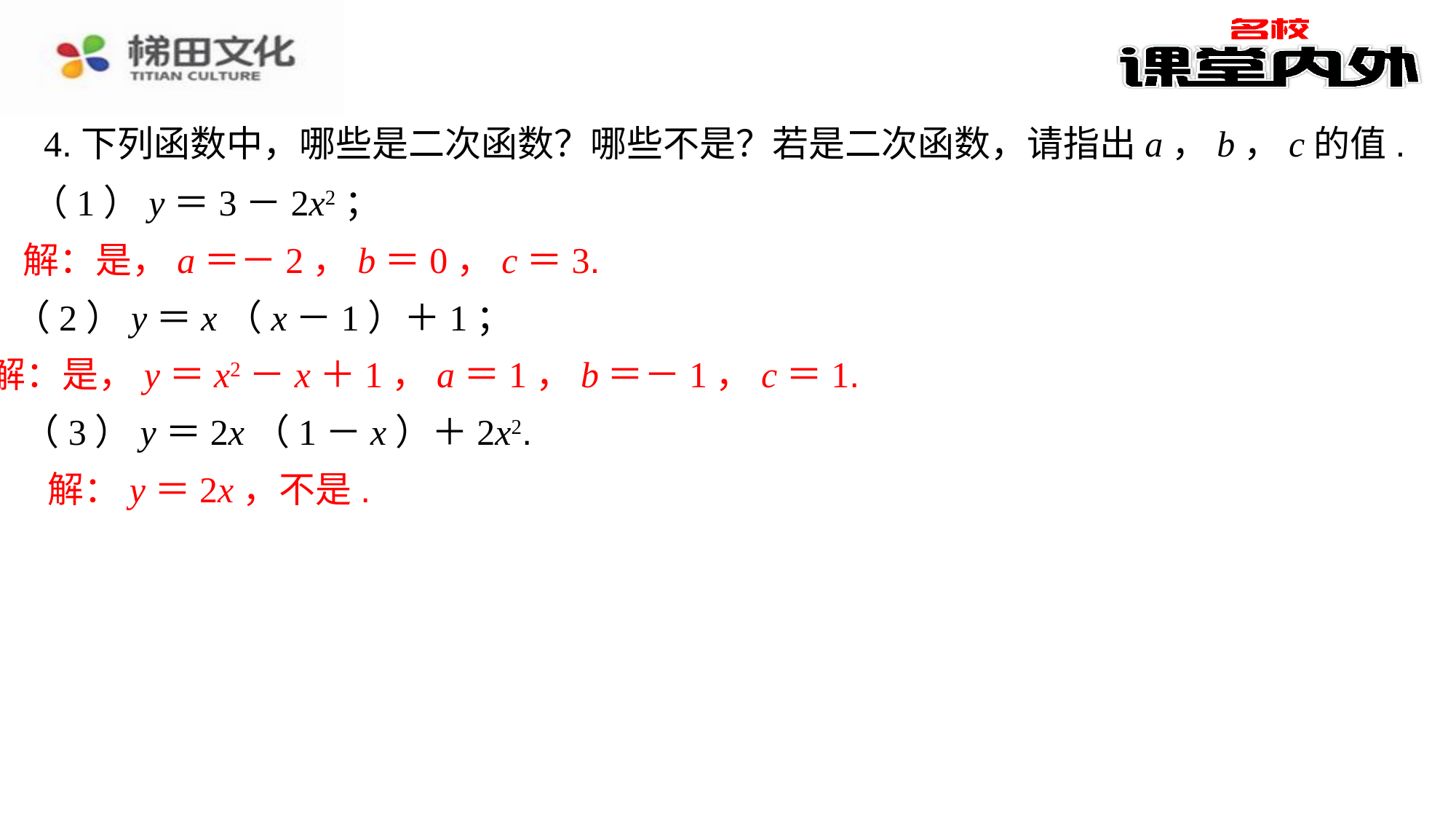

4.下列函数中，哪些是二次函数？哪些不是？若是二次函数，请指出a，b，c的值.
（1）y＝3－2x2；
解：是，a＝－2，b＝0，c＝3.
（2）y＝x（x－1）＋1；
解：是，y＝x2－x＋1，a＝1，b＝－1，c＝1.
（3）y＝2x（1－x）＋2x2.
解：y＝2x，不是.